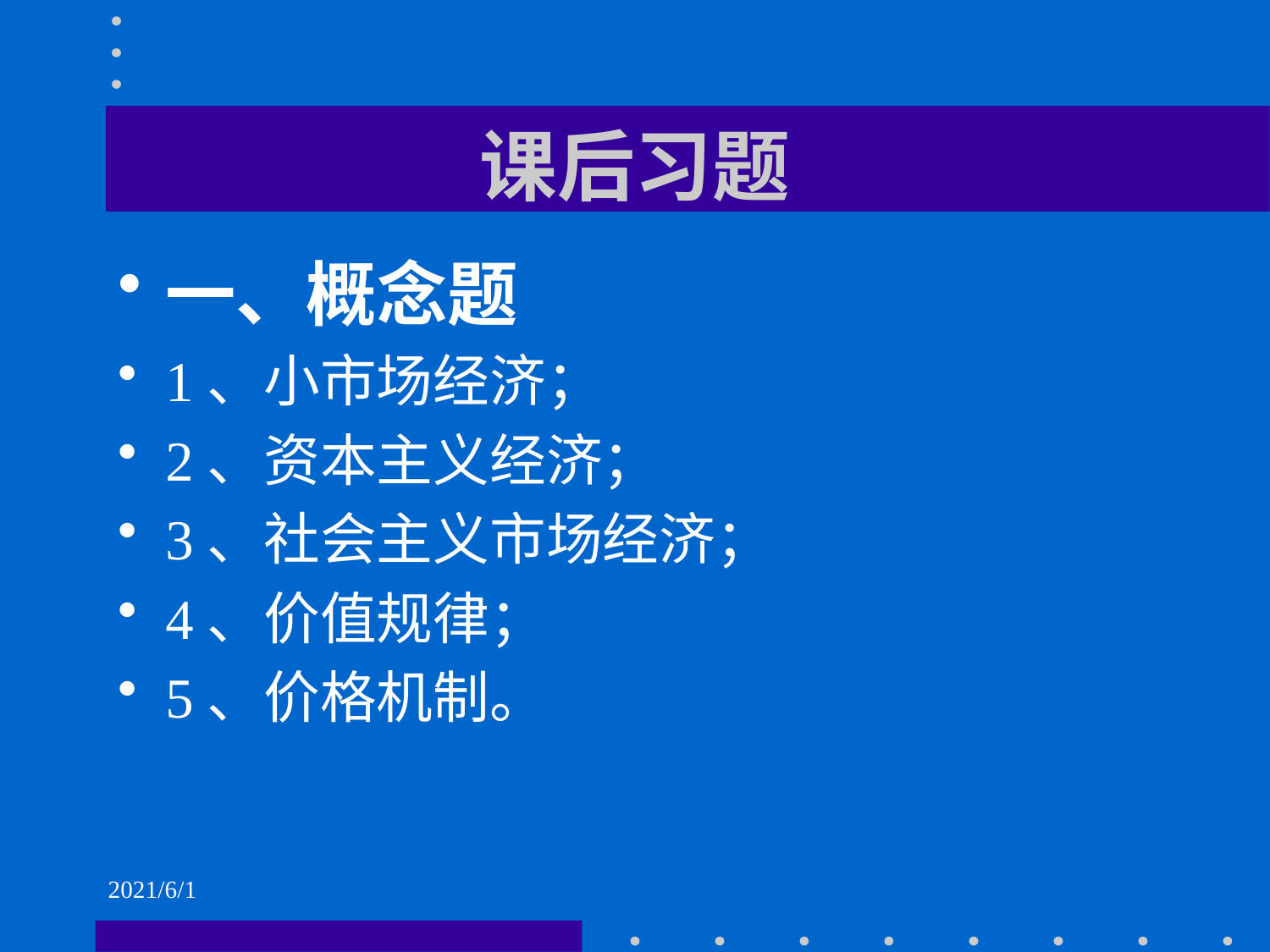

# 课后习题
一、概念题
1、小市场经济；
2、资本主义经济；
3、社会主义市场经济；
4、价值规律；
5、价格机制。
2021/6/1